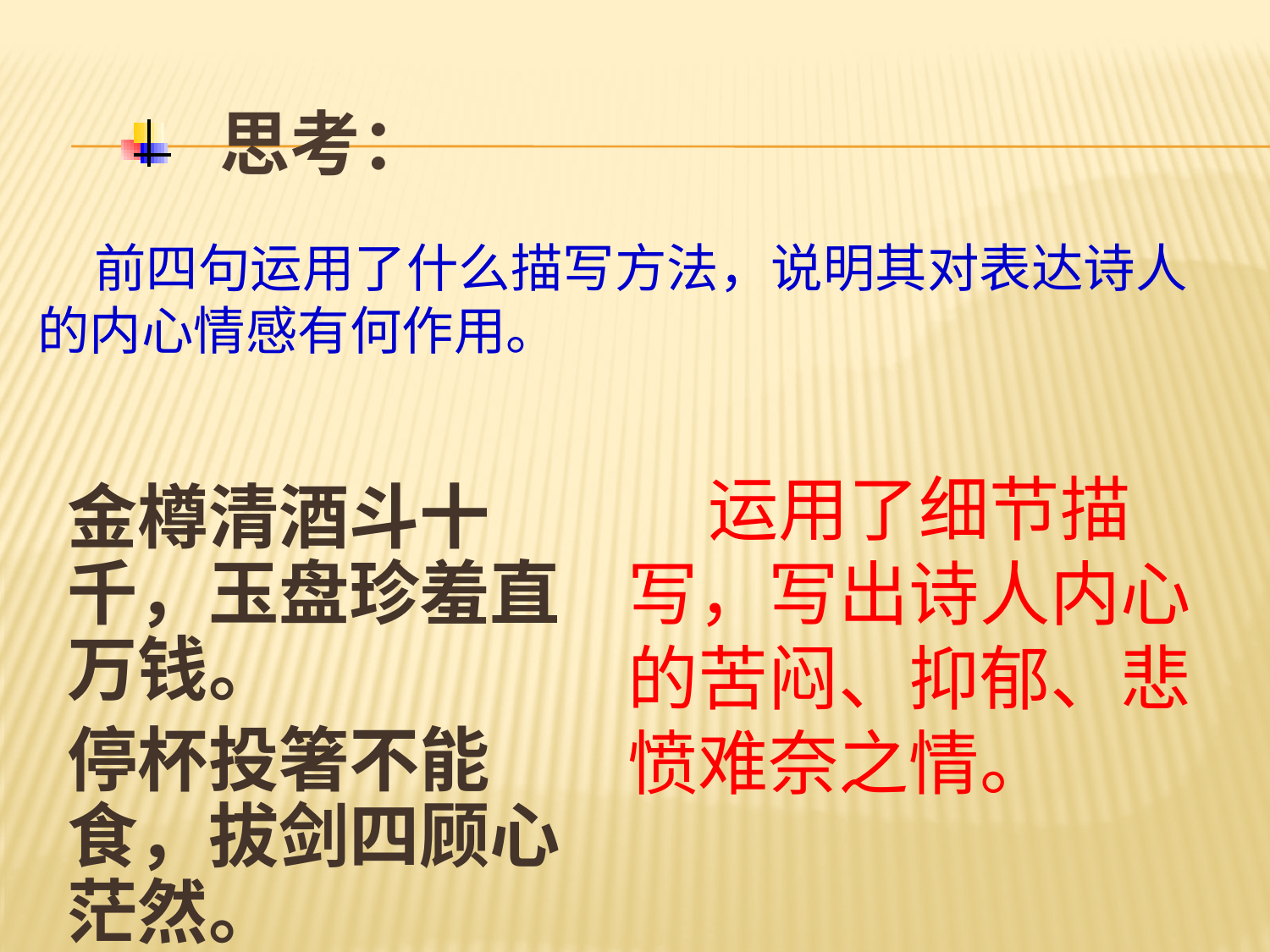

思考：
# 前四句运用了什么描写方法，说明其对表达诗人的内心情感有何作用。

    运用了细节描写，写出诗人内心的苦闷、抑郁、悲愤难奈之情。
金樽清酒斗十千，玉盘珍羞直万钱。
停杯投箸不能食，拔剑四顾心茫然。